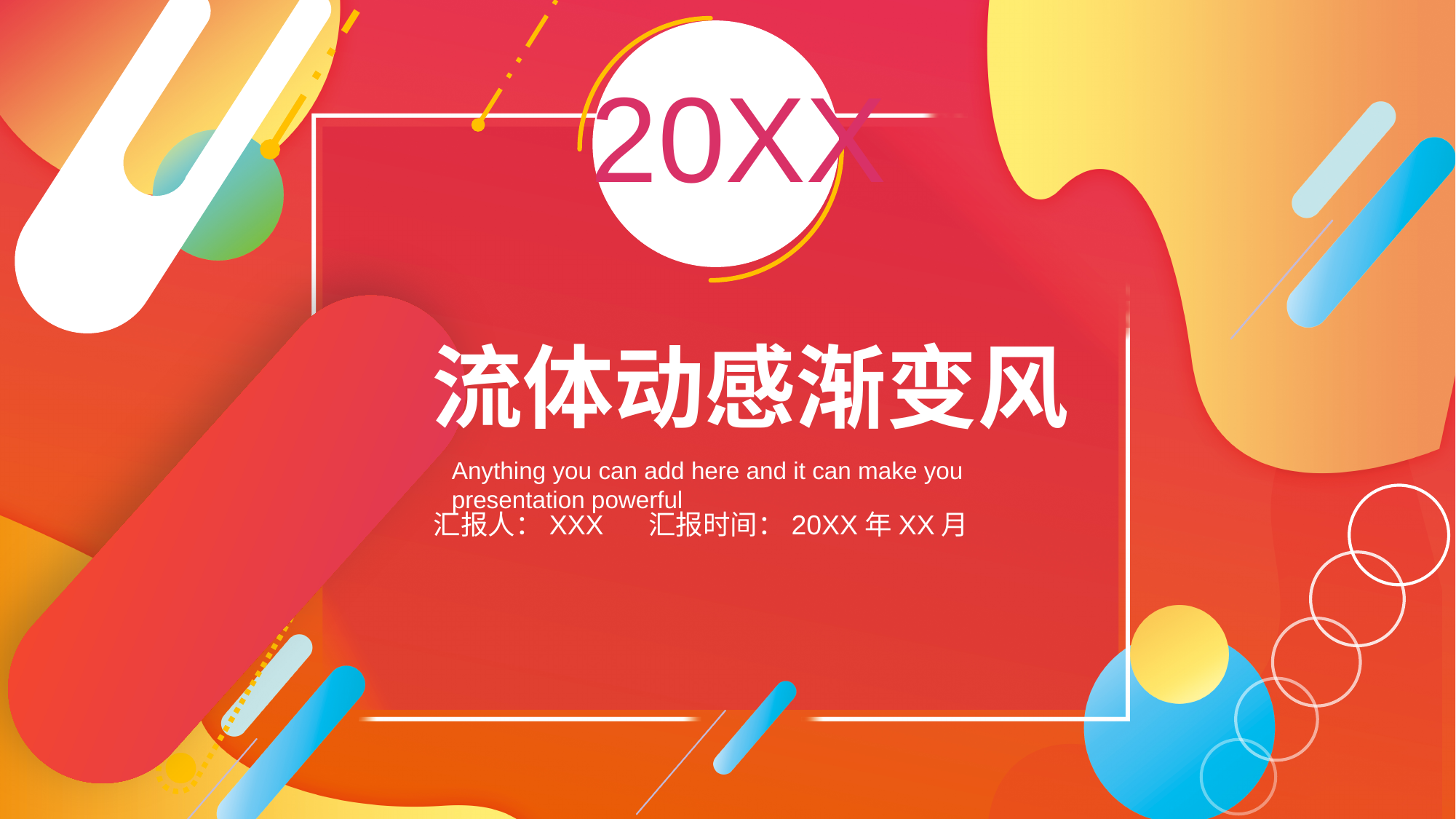

20XX
流体动感渐变风

Anything you can add here and it can make you presentation powerful

汇报人：XXX     汇报时间：20XX年XX月